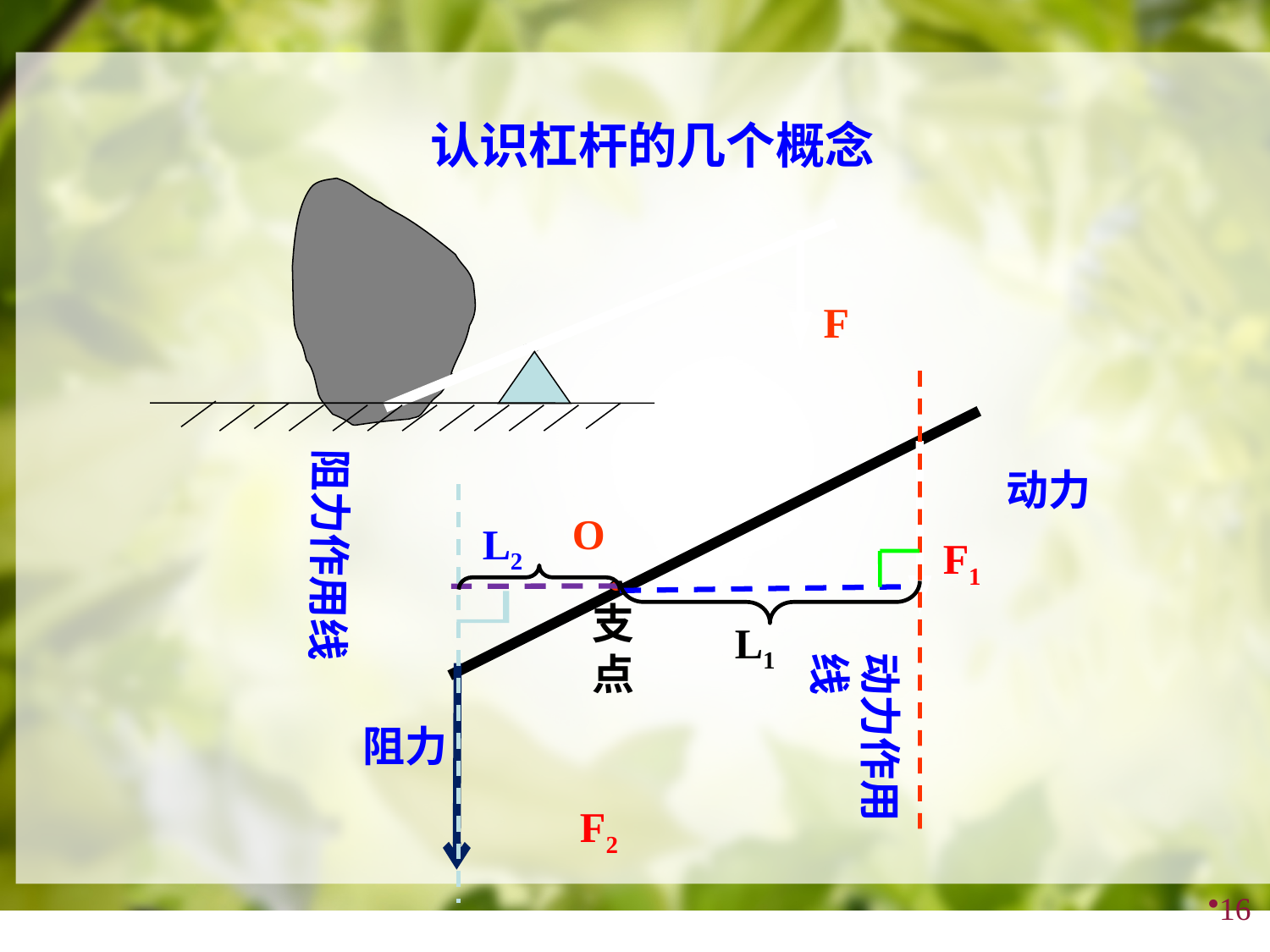

认识杠杆的几个概念

 F

阻力作用线

 F1
动力

O
L2

L1
支
点

动力作用线
阻力
F2
16